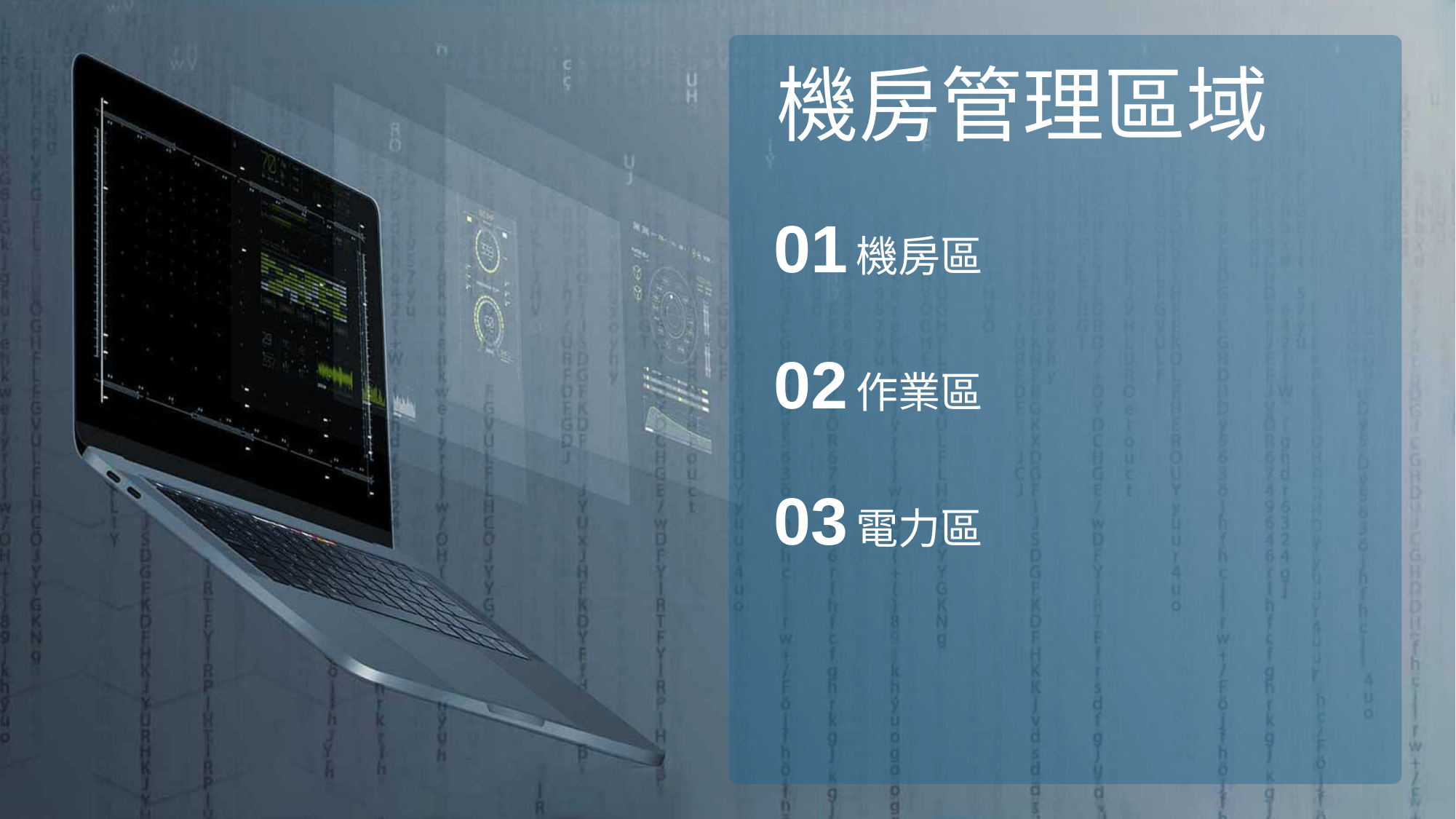

機房管理區域
01
機房區
02
作業區
03
電力區